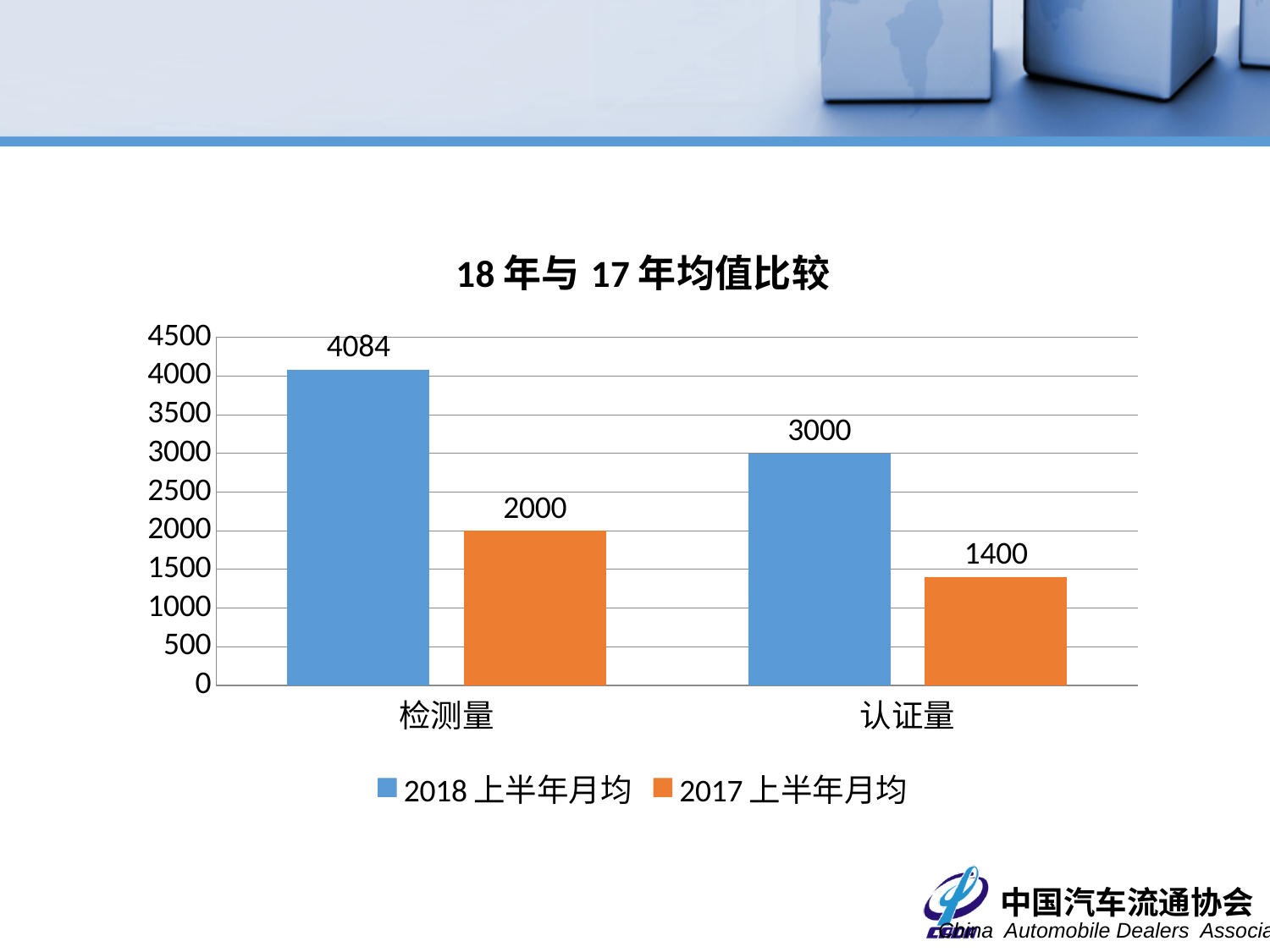

### Chart: 18年与17年均值比较

| Category | 2018上半年月均 | 2017上半年月均 |
|---|---|---|
| 检测量 | 4084.0 | 2000.0 |
| 认证量 | 3000.0 | 1400.0 |